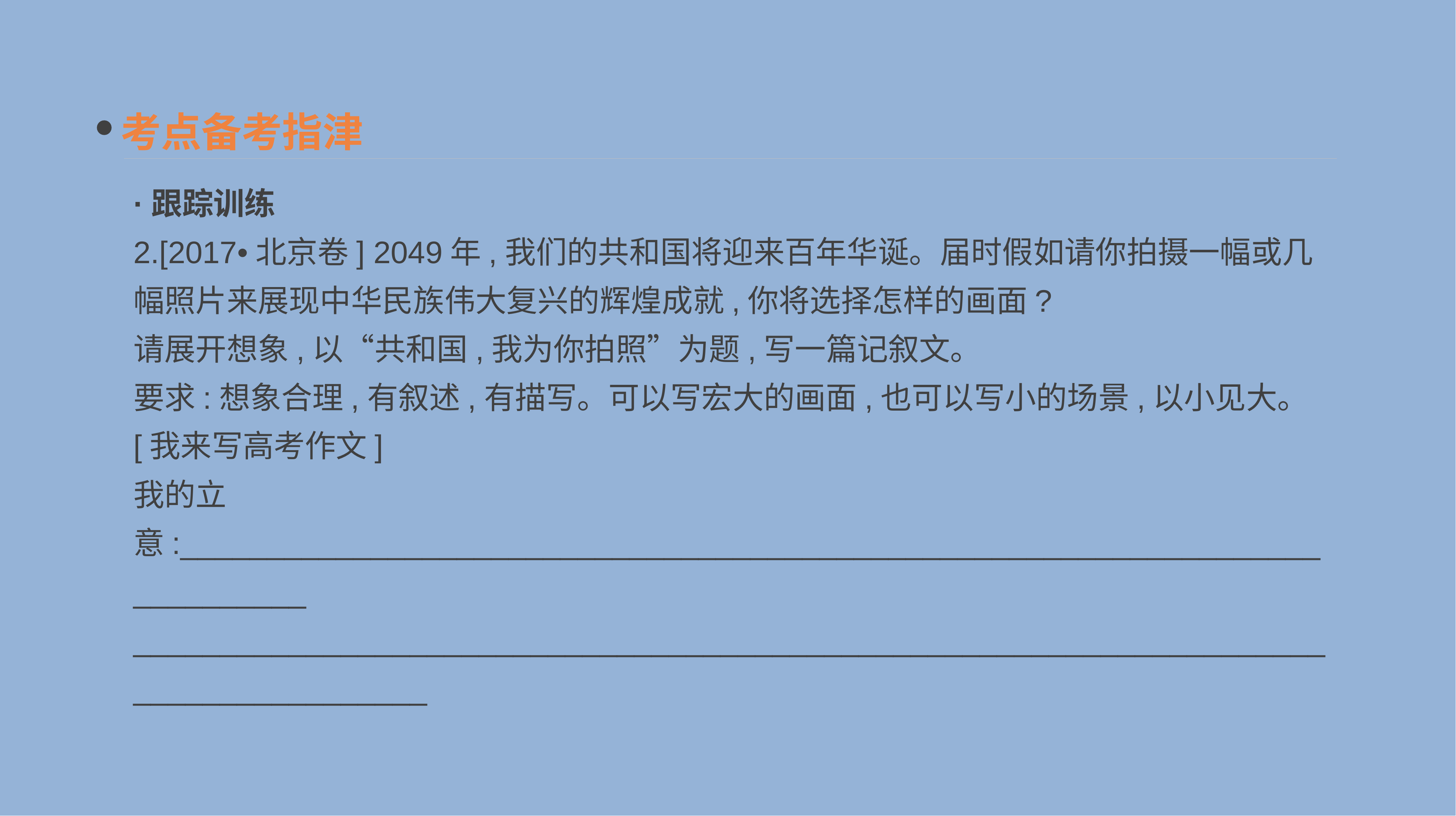

考点备考指津

·跟踪训练
2.[2017•北京卷] 2049年,我们的共和国将迎来百年华诞。届时假如请你拍摄一幅或几幅照片来展现中华民族伟大复兴的辉煌成就,你将选择怎样的画面?
请展开想象,以“共和国,我为你拍照”为题,写一篇记叙文。
要求:想象合理,有叙述,有描写。可以写宏大的画面,也可以写小的场景,以小见大。
[我来写高考作文]
我的立意:____________________________________________________________________________
______________________________________________________________________________________